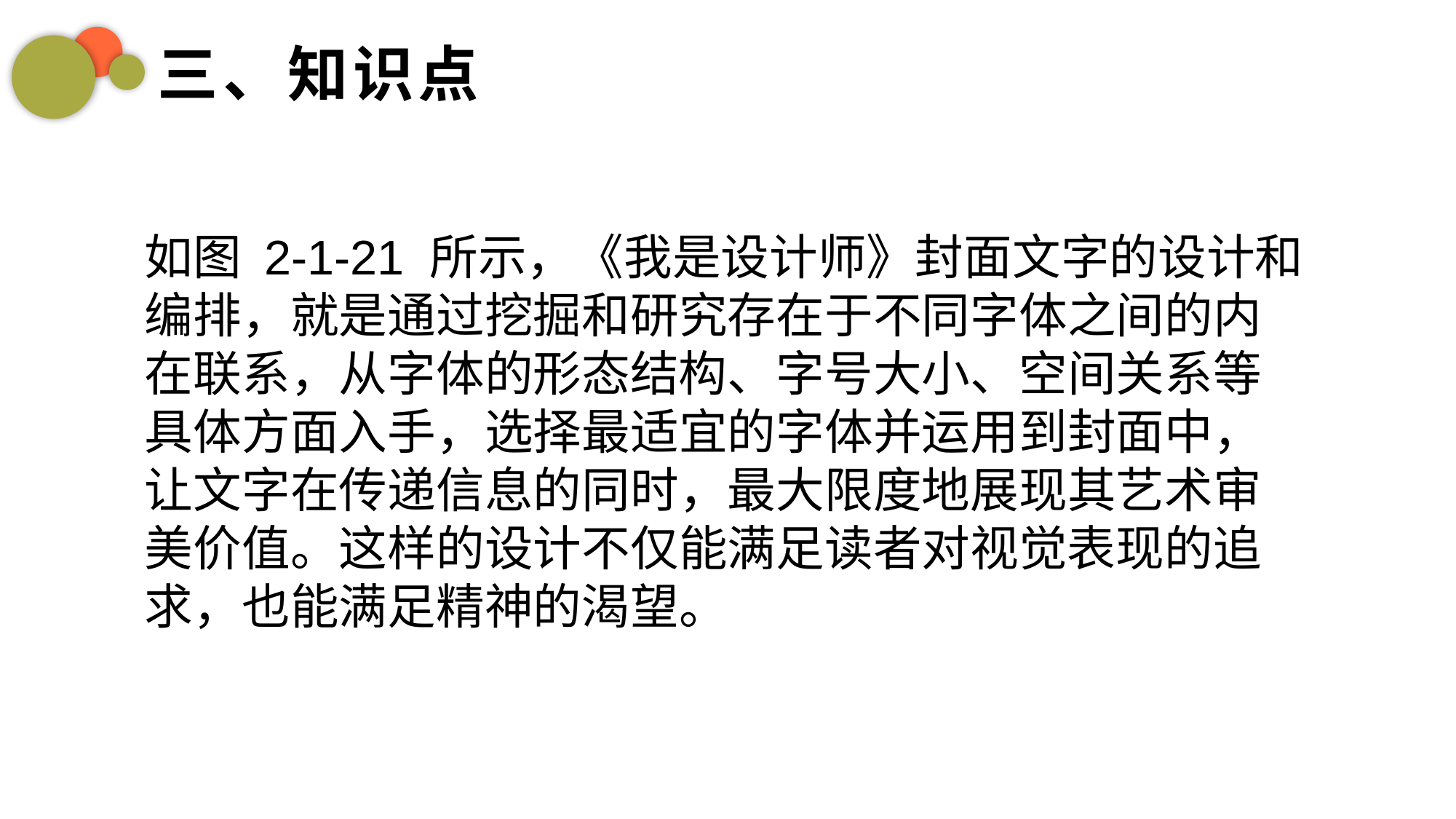

三、知识点
如图 2-1-21 所示，《我是设计师》封面文字的设计和编排，就是通过挖掘和研究存在于不同字体之间的内在联系，从字体的形态结构、字号大小、空间关系等具体方面入手，选择最适宜的字体并运用到封面中，让文字在传递信息的同时，最大限度地展现其艺术审美价值。这样的设计不仅能满足读者对视觉表现的追求，也能满足精神的渴望。